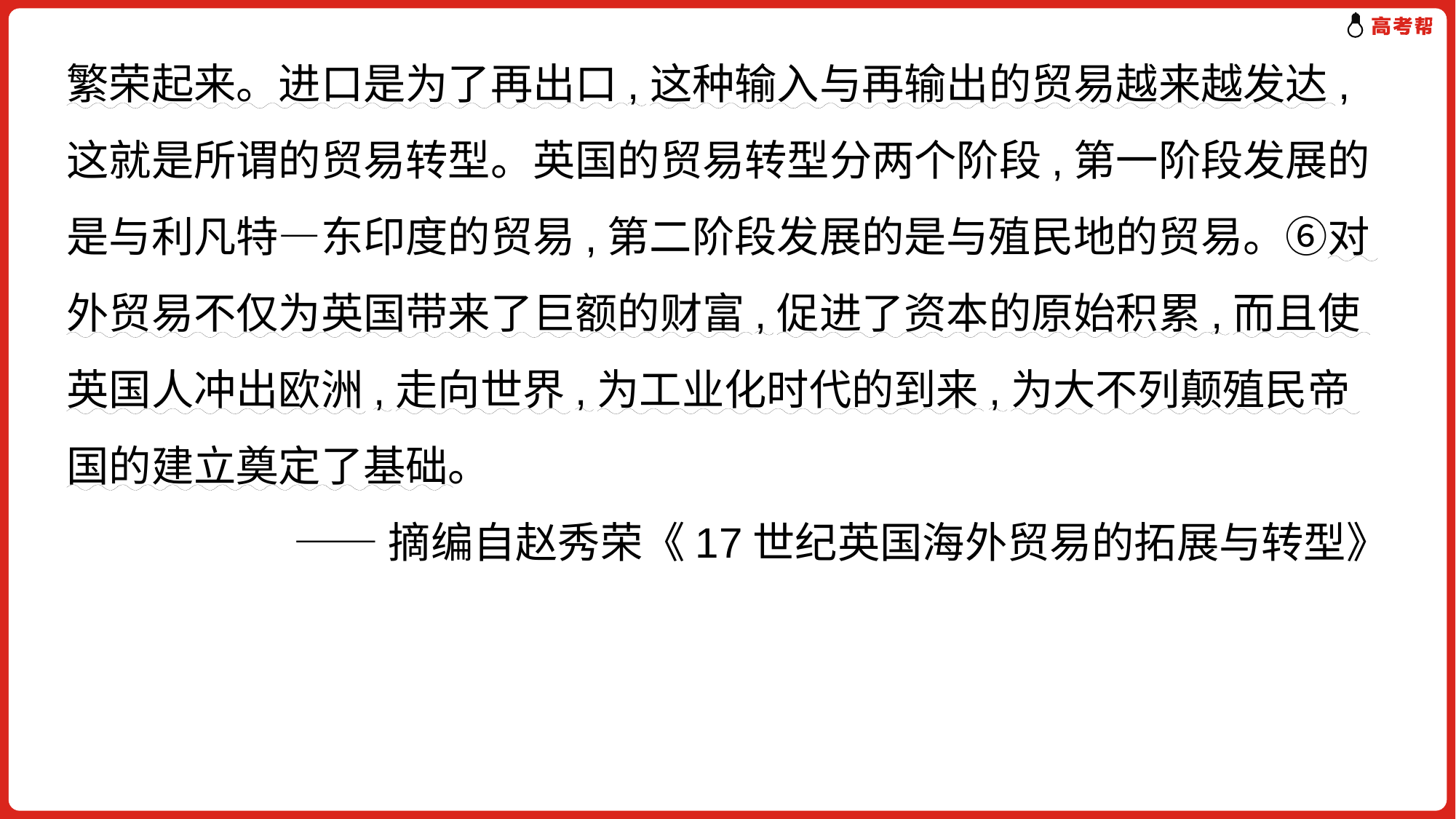

繁荣起来。进口是为了再出口,这种输入与再输出的贸易越来越发达,这就是所谓的贸易转型。英国的贸易转型分两个阶段,第一阶段发展的是与利凡特—东印度的贸易,第二阶段发展的是与殖民地的贸易。⑥对外贸易不仅为英国带来了巨额的财富,促进了资本的原始积累,而且使英国人冲出欧洲,走向世界,为工业化时代的到来,为大不列颠殖民帝国的建立奠定了基础。
——摘编自赵秀荣《17世纪英国海外贸易的拓展与转型》